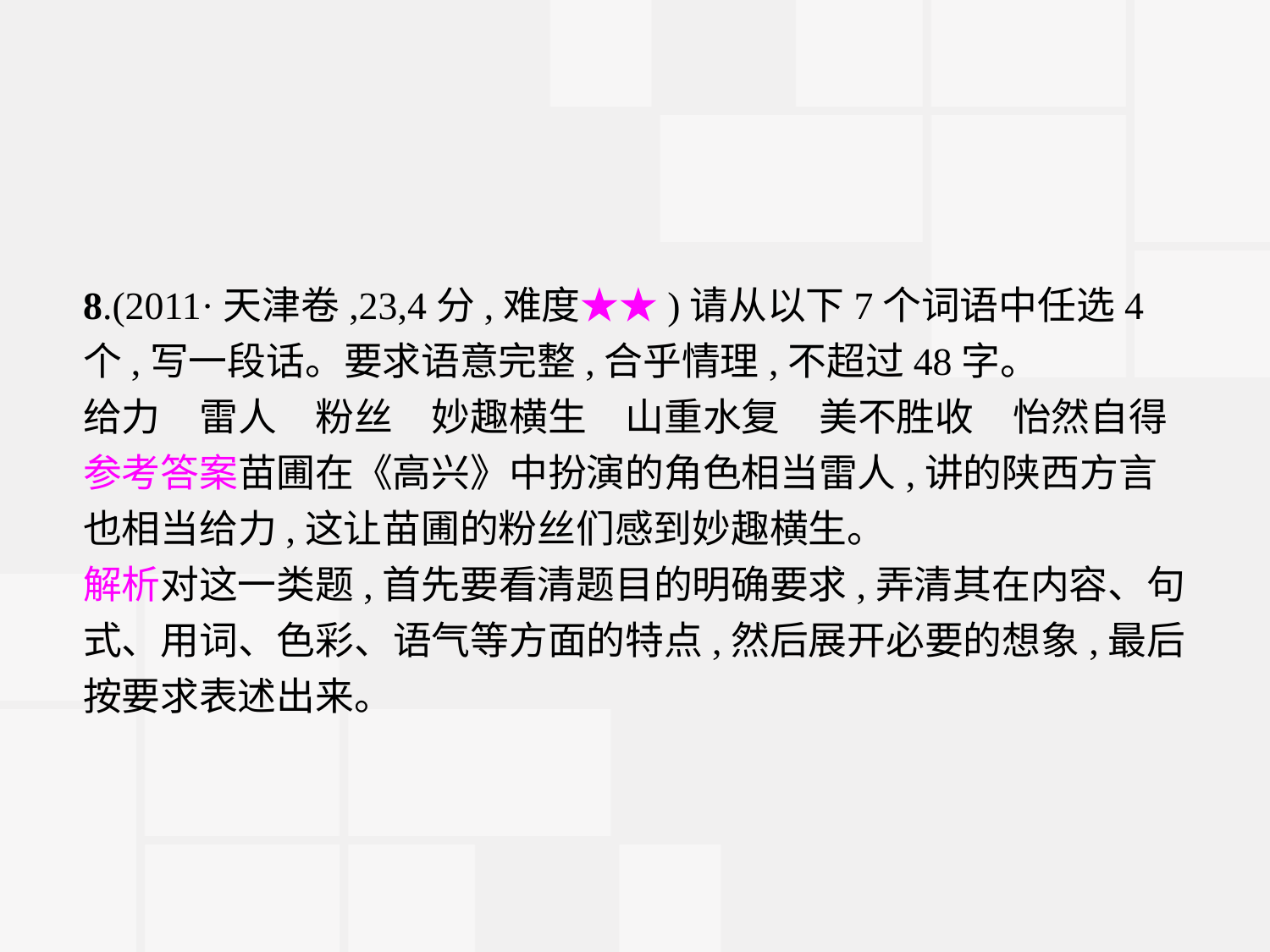

8.(2011·天津卷,23,4分,难度★★)请从以下7个词语中任选4个,写一段话。要求语意完整,合乎情理,不超过48字。
给力　雷人　粉丝　妙趣横生　山重水复　美不胜收　怡然自得
参考答案苗圃在《高兴》中扮演的角色相当雷人,讲的陕西方言也相当给力,这让苗圃的粉丝们感到妙趣横生。
解析对这一类题,首先要看清题目的明确要求,弄清其在内容、句式、用词、色彩、语气等方面的特点,然后展开必要的想象,最后按要求表述出来。